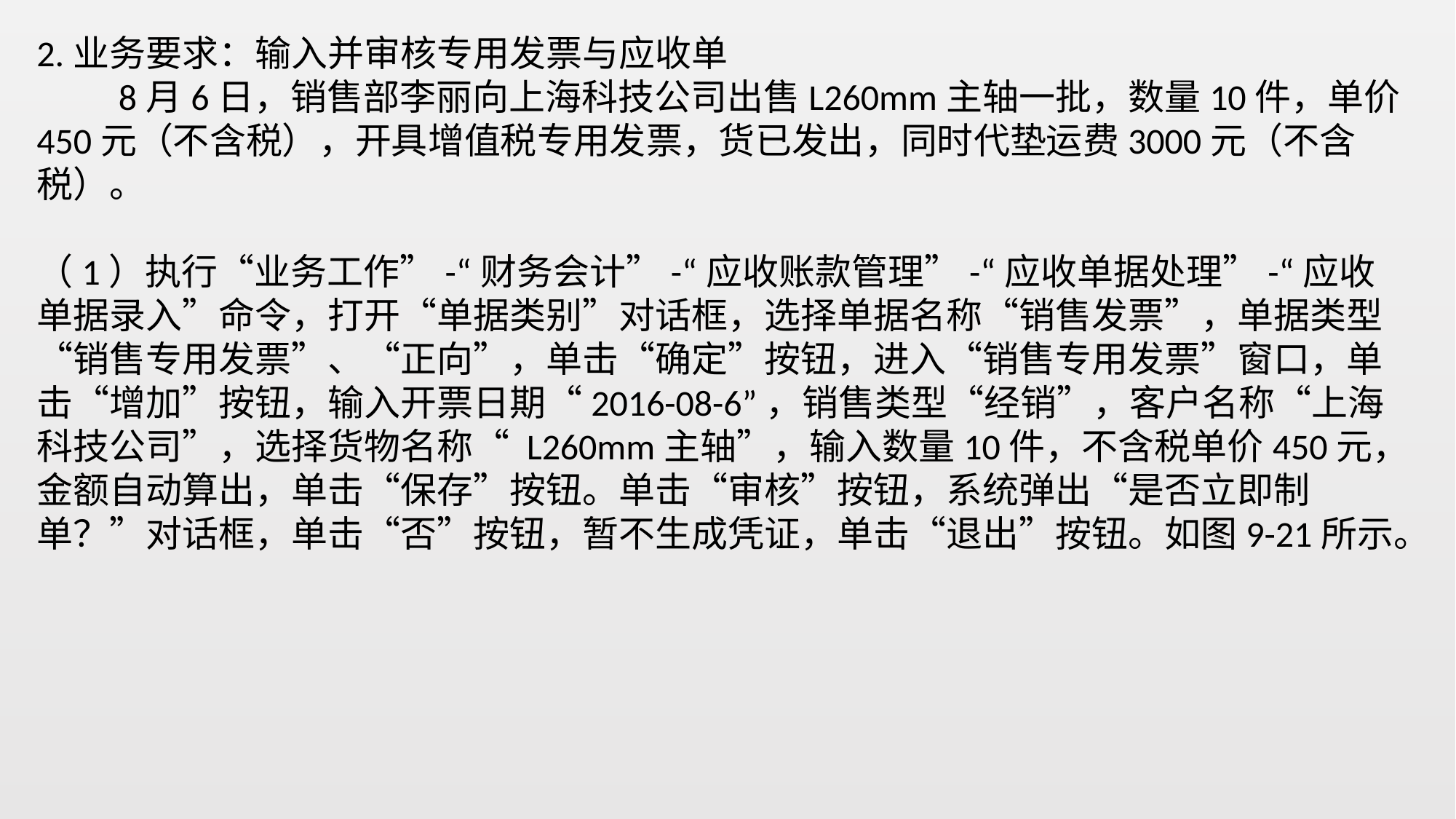

2.业务要求：输入并审核专用发票与应收单
          8月6日，销售部李丽向上海科技公司出售L260mm主轴一批，数量10件，单价450元（不含税），开具增值税专用发票，货已发出，同时代垫运费3000元（不含税）。

（1）执行“业务工作”-“财务会计”-“应收账款管理”-“应收单据处理”-“应收单据录入”命令，打开“单据类别”对话框，选择单据名称“销售发票”，单据类型“销售专用发票”、“正向”，单击“确定”按钮，进入“销售专用发票”窗口，单击“增加”按钮，输入开票日期“2016-08-6”，销售类型“经销”，客户名称“上海科技公司”，选择货物名称“ L260mm主轴”，输入数量10件，不含税单价450元，金额自动算出，单击“保存”按钮。单击“审核”按钮，系统弹出“是否立即制单？”对话框，单击“否”按钮，暂不生成凭证，单击“退出”按钮。如图9-21所示。